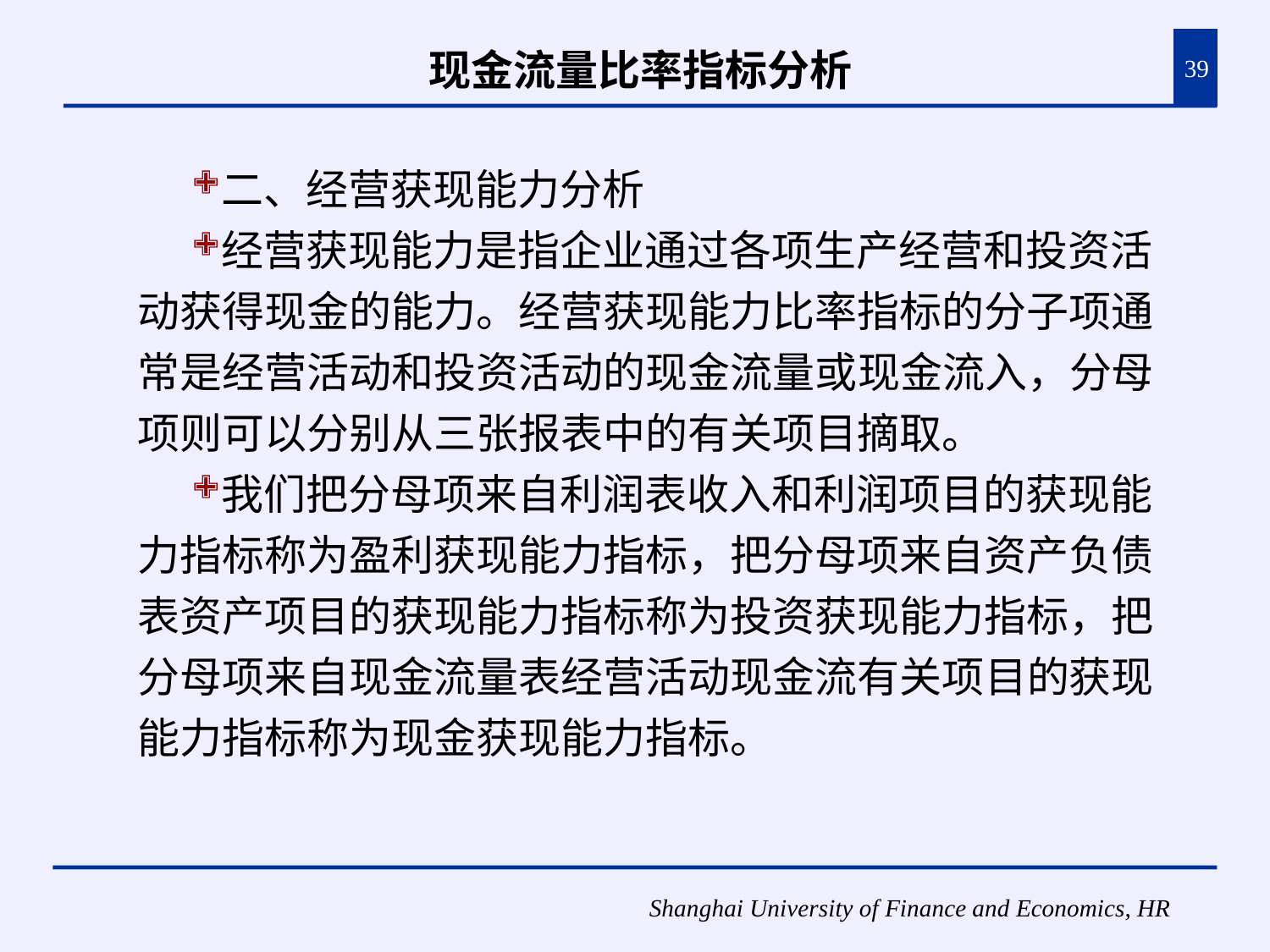

# 现金流量比率指标分析
39
二、经营获现能力分析
经营获现能力是指企业通过各项生产经营和投资活动获得现金的能力。经营获现能力比率指标的分子项通常是经营活动和投资活动的现金流量或现金流入，分母项则可以分别从三张报表中的有关项目摘取。
我们把分母项来自利润表收入和利润项目的获现能力指标称为盈利获现能力指标，把分母项来自资产负债表资产项目的获现能力指标称为投资获现能力指标，把分母项来自现金流量表经营活动现金流有关项目的获现能力指标称为现金获现能力指标。